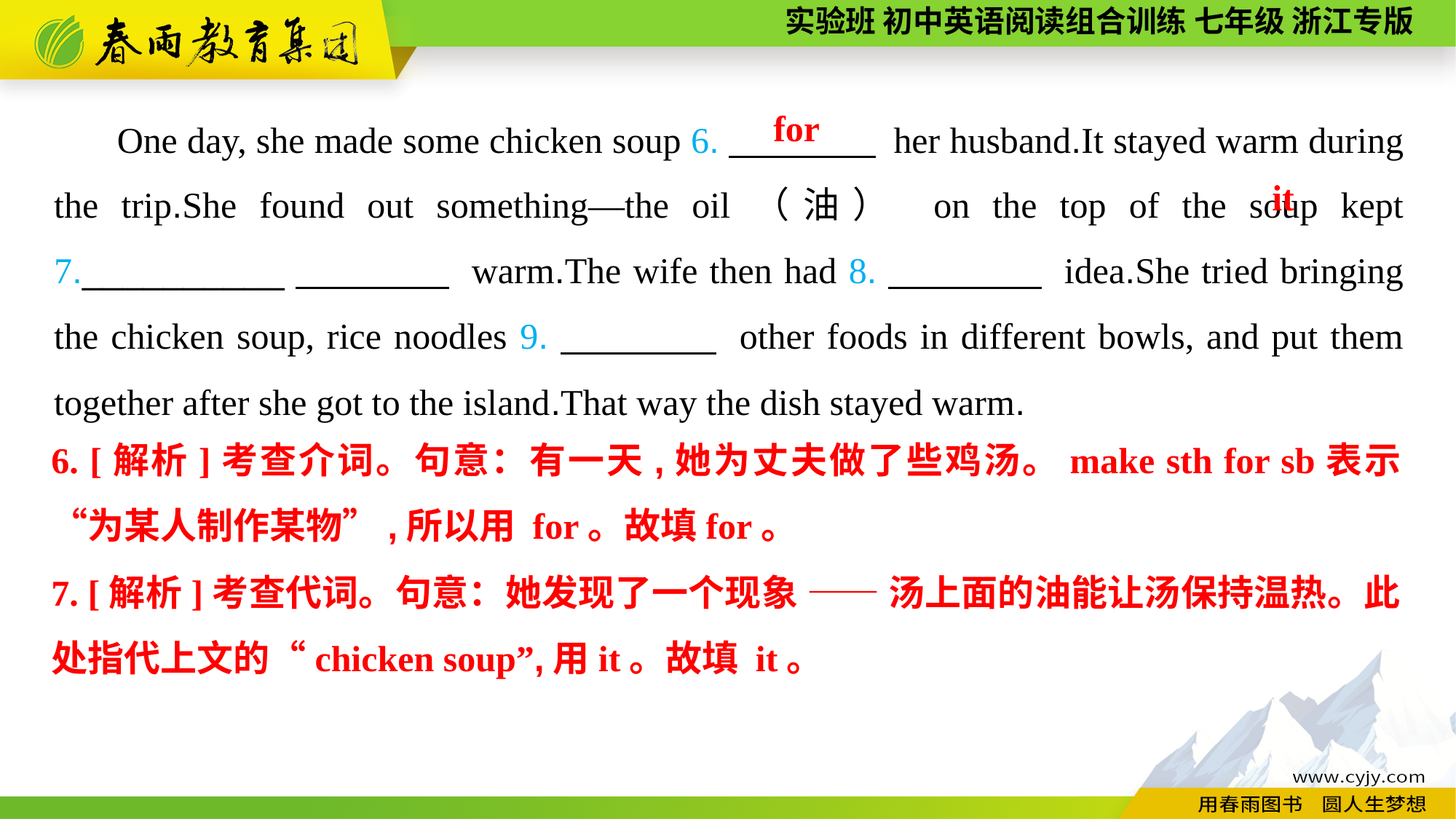

One day, she made some chicken soup 6.　　　　 her husband.It stayed warm during the trip.She found out something—the oil（油） on the top of the soup kept 7.__________　　　　 warm.The wife then had 8.　　　　 idea.She tried bringing the chicken soup, rice noodles 9.　　　　 other foods in different bowls, and put them together after she got to the island.That way the dish stayed warm.
for
it
6. [解析]考查介词。句意：有一天,她为丈夫做了些鸡汤。make sth for sb表示“为某人制作某物”,所以用 for。故填for。
7. [解析]考查代词。句意：她发现了一个现象 —— 汤上面的油能让汤保持温热。此处指代上文的“chicken soup”,用it。故填 it。